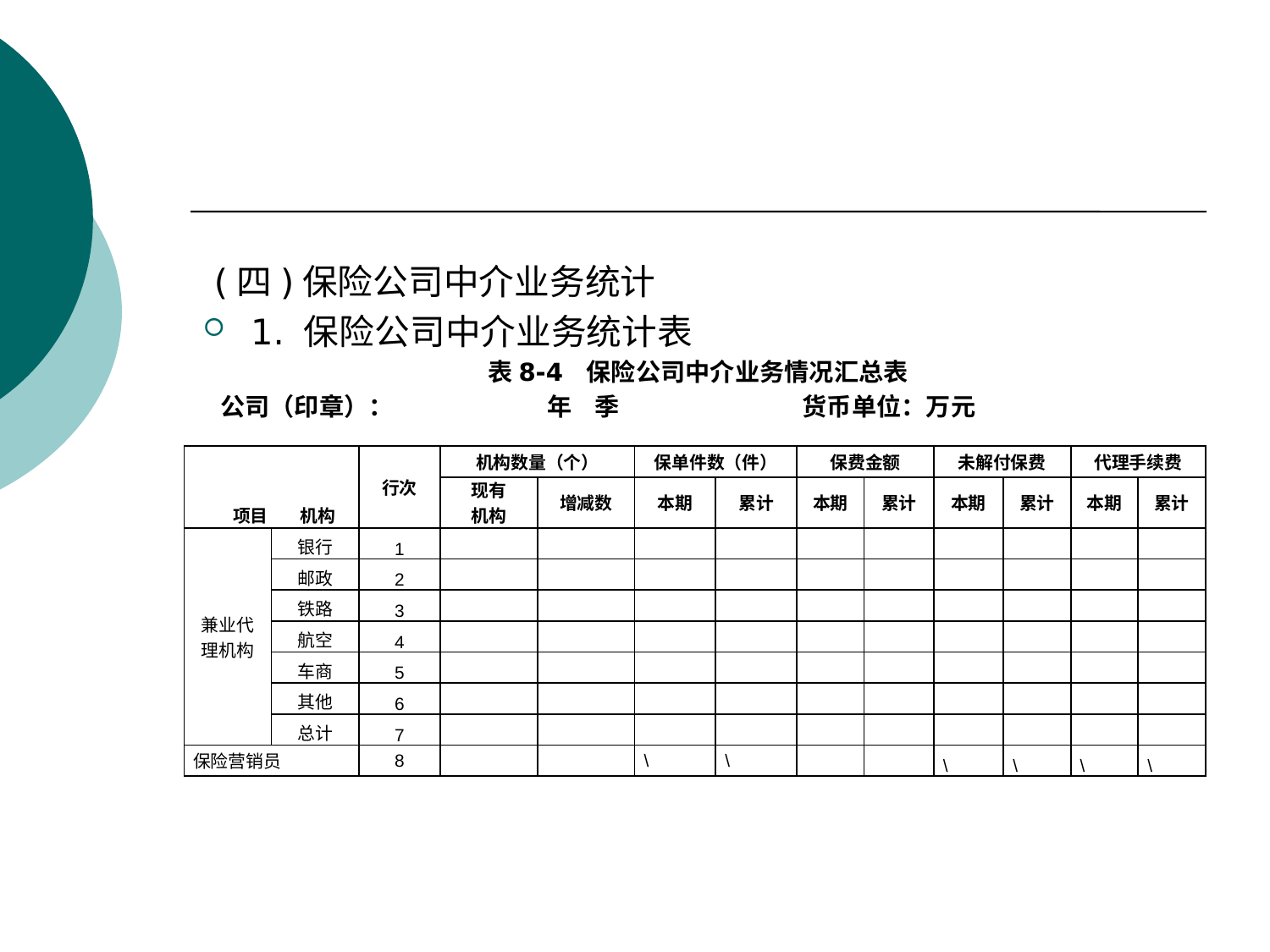

#
 (四)保险公司中介业务统计
1. 保险公司中介业务统计表
表8-4  保险公司中介业务情况汇总表
  公司（印章）：                           年    季                                货币单位：万元
| 项目 机构 |  | 行次 | 机构数量（个） |  | 保单件数（件） |  | 保费金额 |  | 未解付保费 |  | 代理手续费 |  |
| --- | --- | --- | --- | --- | --- | --- | --- | --- | --- | --- | --- | --- |
|  |  |  | 现有 机构 | 增减数 | 本期 | 累计 | 本期 | 累计 | 本期 | 累计 | 本期 | 累计 |
| 兼业代理机构 | 银行 | 1 |  |  |  |  |  |  |  |  |  |  |
|  | 邮政 | 2 |  |  |  |  |  |  |  |  |  |  |
|  | 铁路 | 3 |  |  |  |  |  |  |  |  |  |  |
|  | 航空 | 4 |  |  |  |  |  |  |  |  |  |  |
|  | 车商 | 5 |  |  |  |  |  |  |  |  |  |  |
|  | 其他 | 6 |  |  |  |  |  |  |  |  |  |  |
|  | 总计 | 7 |  |  |  |  |  |  |  |  |  |  |
| 保险营销员 |  | 8 |  |  | \ | \ |  |  | \ | \ | \ | \ |